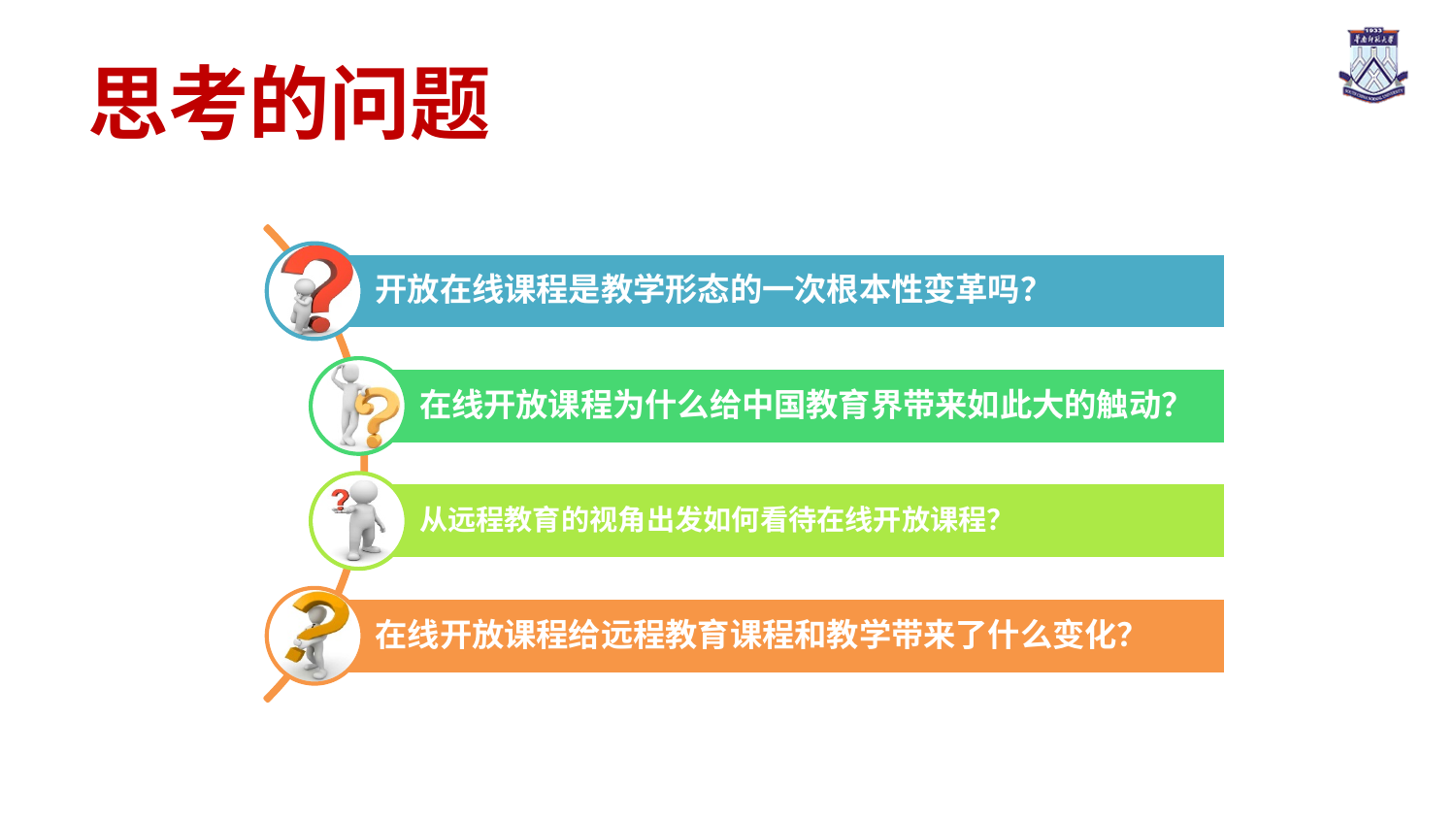

# 思考的问题
开放在线课程是教学形态的一次根本性变革吗？
在线开放课程为什么给中国教育界带来如此大的触动？
从远程教育的视角出发如何看待在线开放课程？
在线开放课程给远程教育课程和教学带来了什么变化？